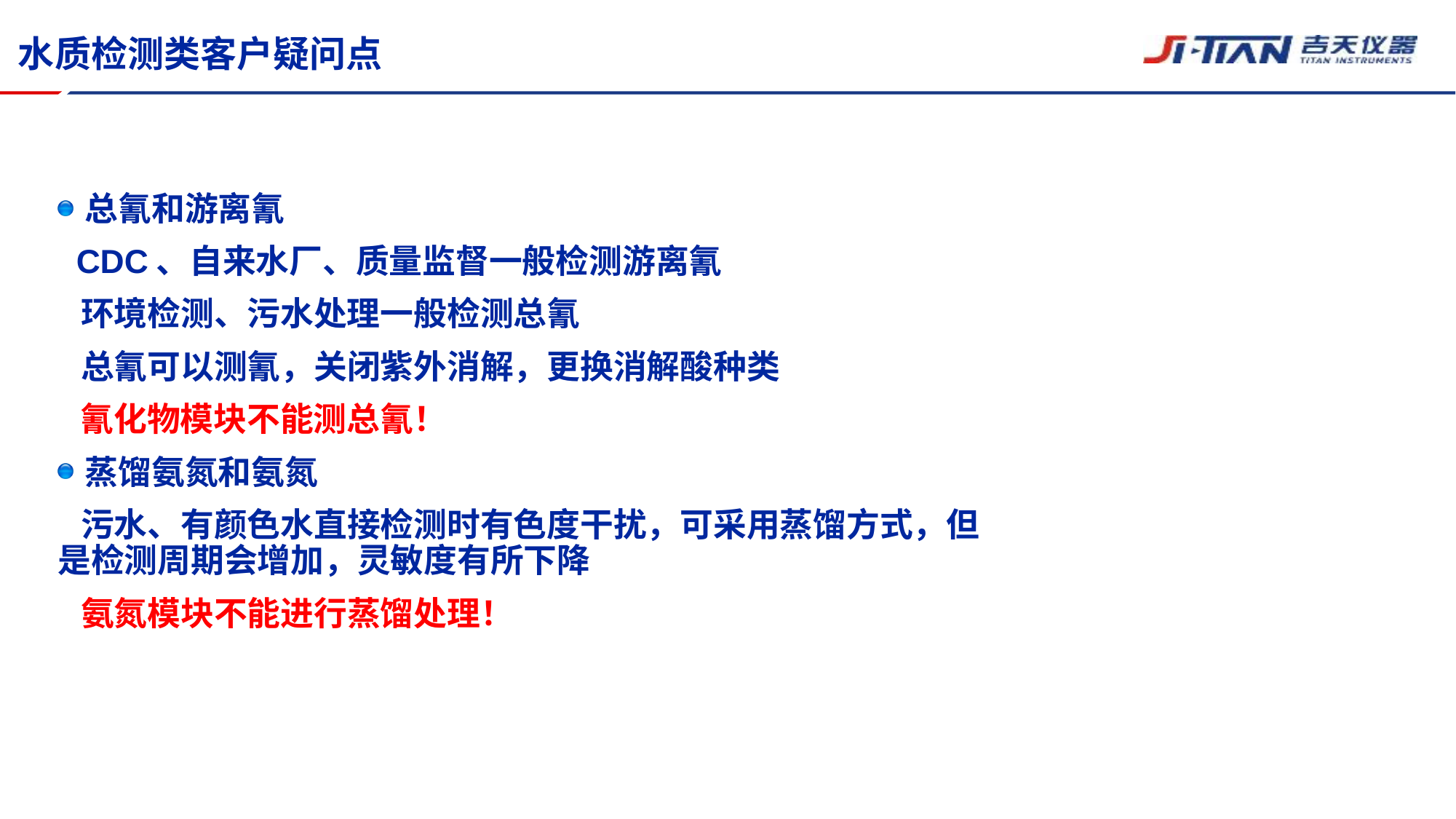

# 水质检测类客户疑问点
总氰和游离氰
  CDC、自来水厂、质量监督一般检测游离氰
  环境检测、污水处理一般检测总氰
  总氰可以测氰，关闭紫外消解，更换消解酸种类
  氰化物模块不能测总氰！
蒸馏氨氮和氨氮
  污水、有颜色水直接检测时有色度干扰，可采用蒸馏方式，但是检测周期会增加，灵敏度有所下降
  氨氮模块不能进行蒸馏处理！